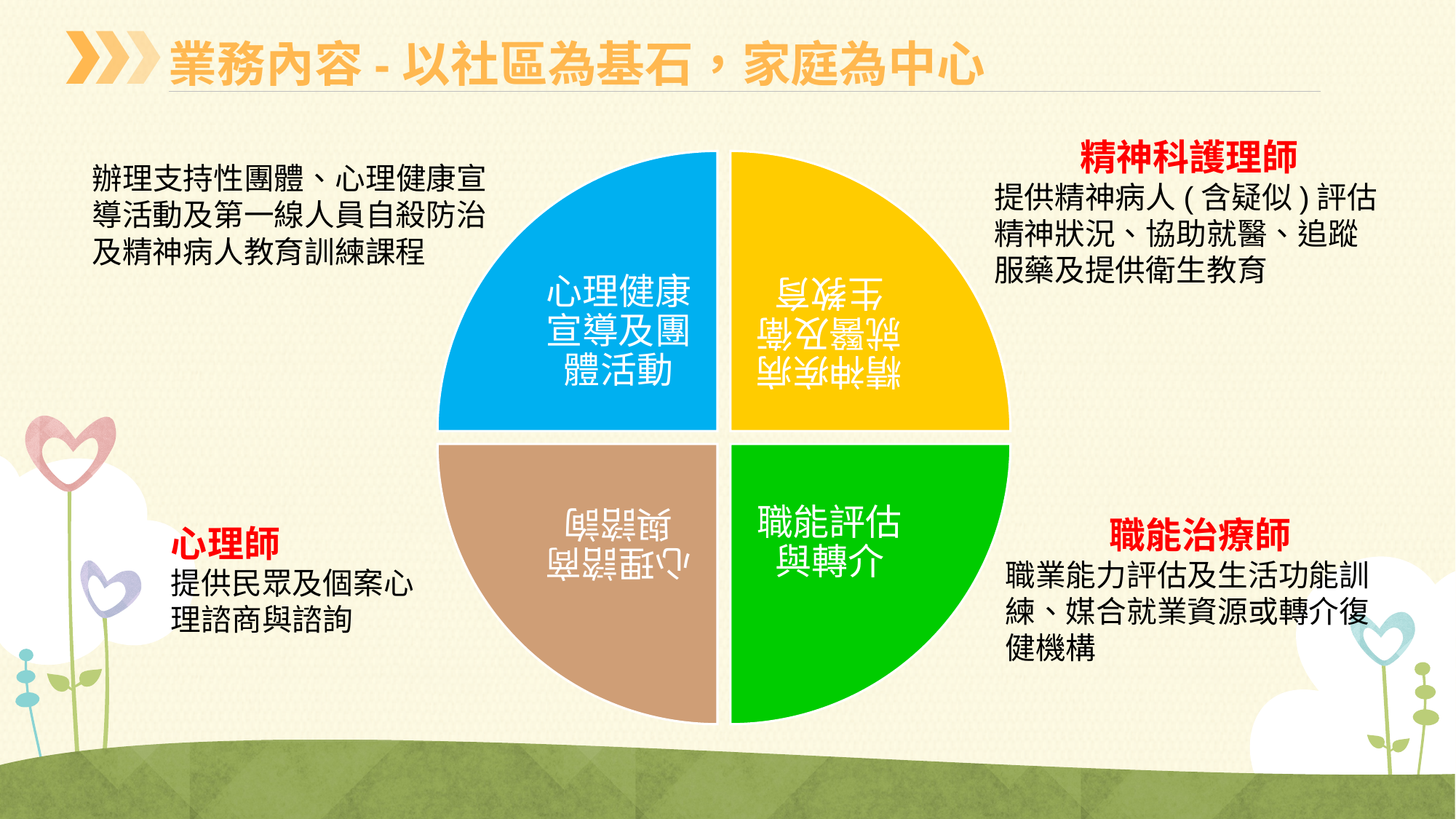

業務內容-以社區為基石，家庭為中心

精神科護理師
提供精神病人(含疑似)評估精神狀況、協助就醫、追蹤服藥及提供衛生教育

心理健康宣導及團體活動
精神疾病就醫及衛生教育
職能評估與轉介
心理諮商與諮詢

辦理支持性團體、心理健康宣導活動及第一線人員自殺防治及精神病人教育訓練課程

心理師
提供民眾及個案心理諮商與諮詢
職能治療師
職業能力評估及生活功能訓練、媒合就業資源或轉介復健機構